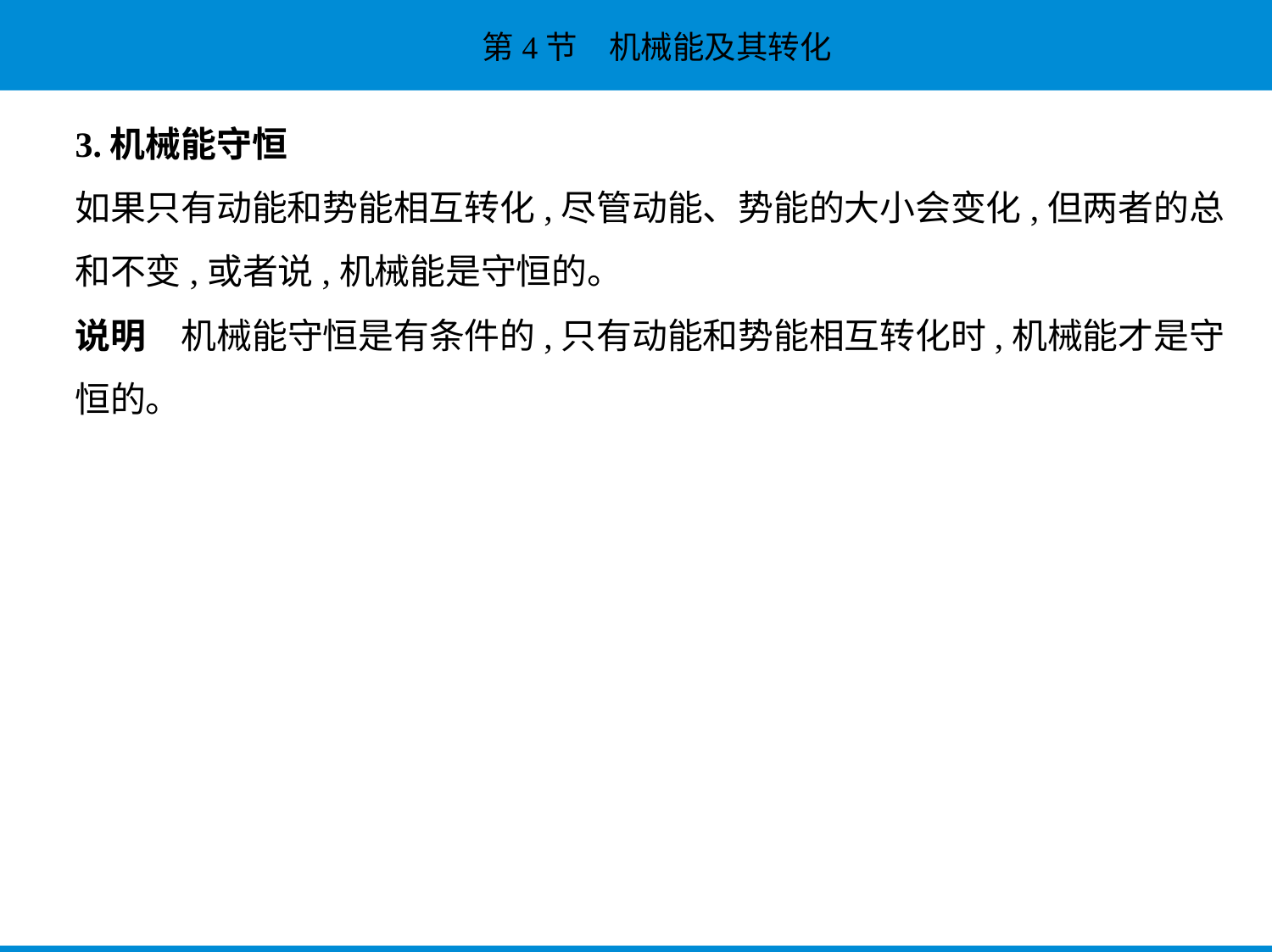

3.机械能守恒
如果只有动能和势能相互转化,尽管动能、势能的大小会变化,但两者的总
和不变,或者说,机械能是守恒的。
说明　机械能守恒是有条件的,只有动能和势能相互转化时,机械能才是守
恒的。